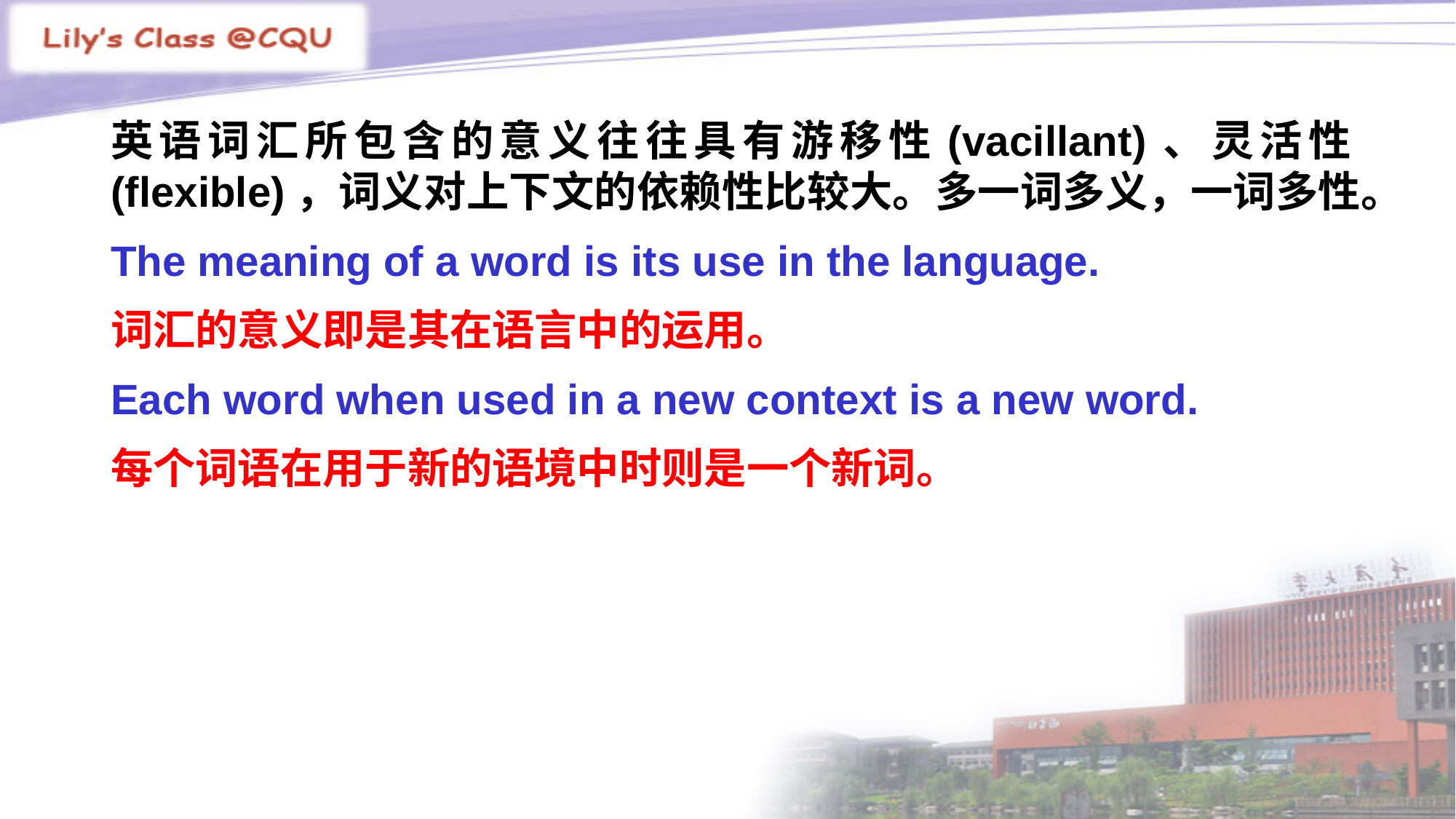

英语词汇所包含的意义往往具有游移性(vacillant)、灵活性(flexible)，词义对上下文的依赖性比较大。多一词多义，一词多性。
The meaning of a word is its use in the language.
词汇的意义即是其在语言中的运用。
Each word when used in a new context is a new word.
每个词语在用于新的语境中时则是一个新词。